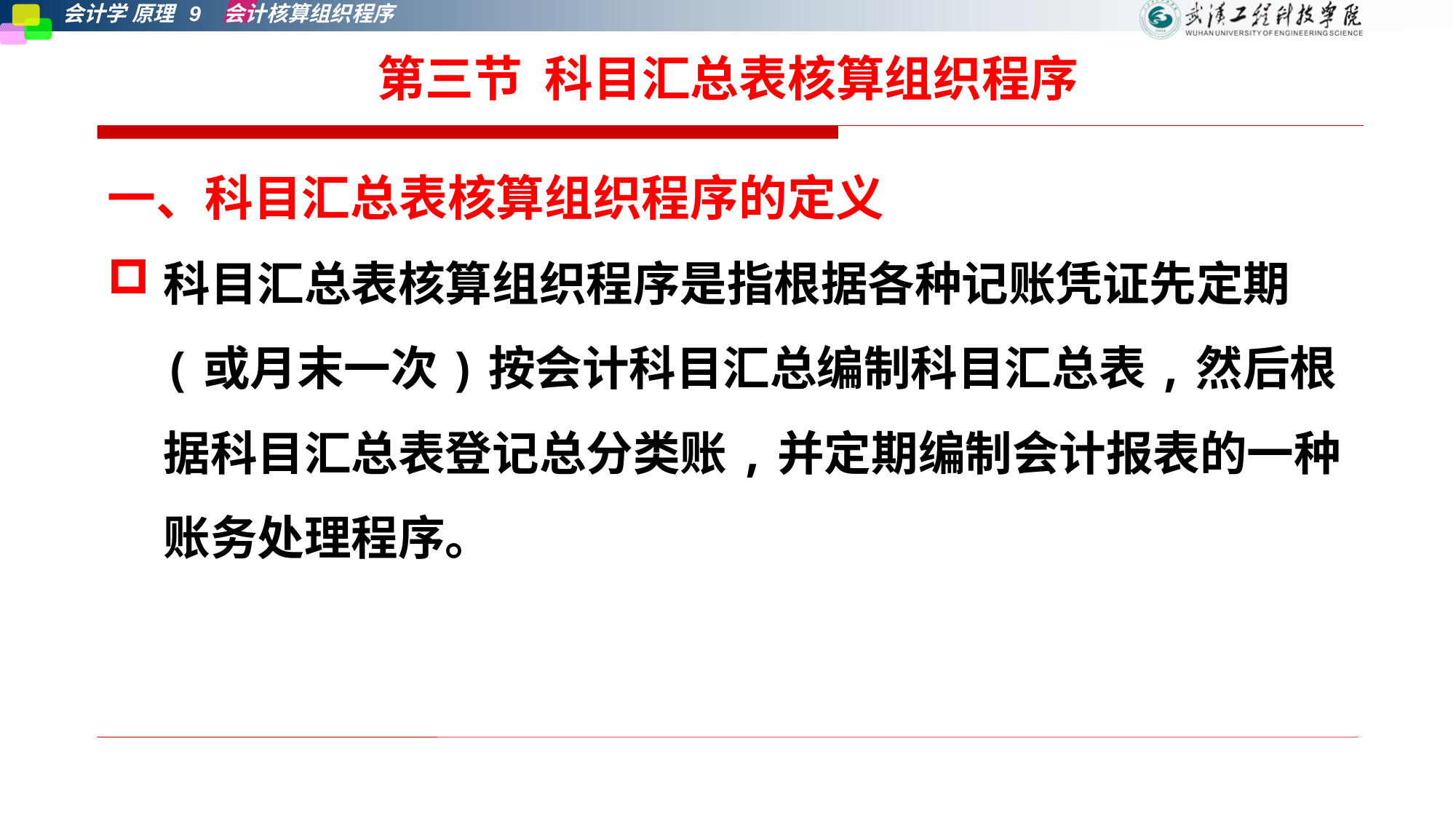

# 第三节  科目汇总表核算组织程序
一、科目汇总表核算组织程序的定义
科目汇总表核算组织程序是指根据各种记账凭证先定期(或月末一次)按会计科目汇总编制科目汇总表,然后根据科目汇总表登记总分类账,并定期编制会计报表的一种账务处理程序。